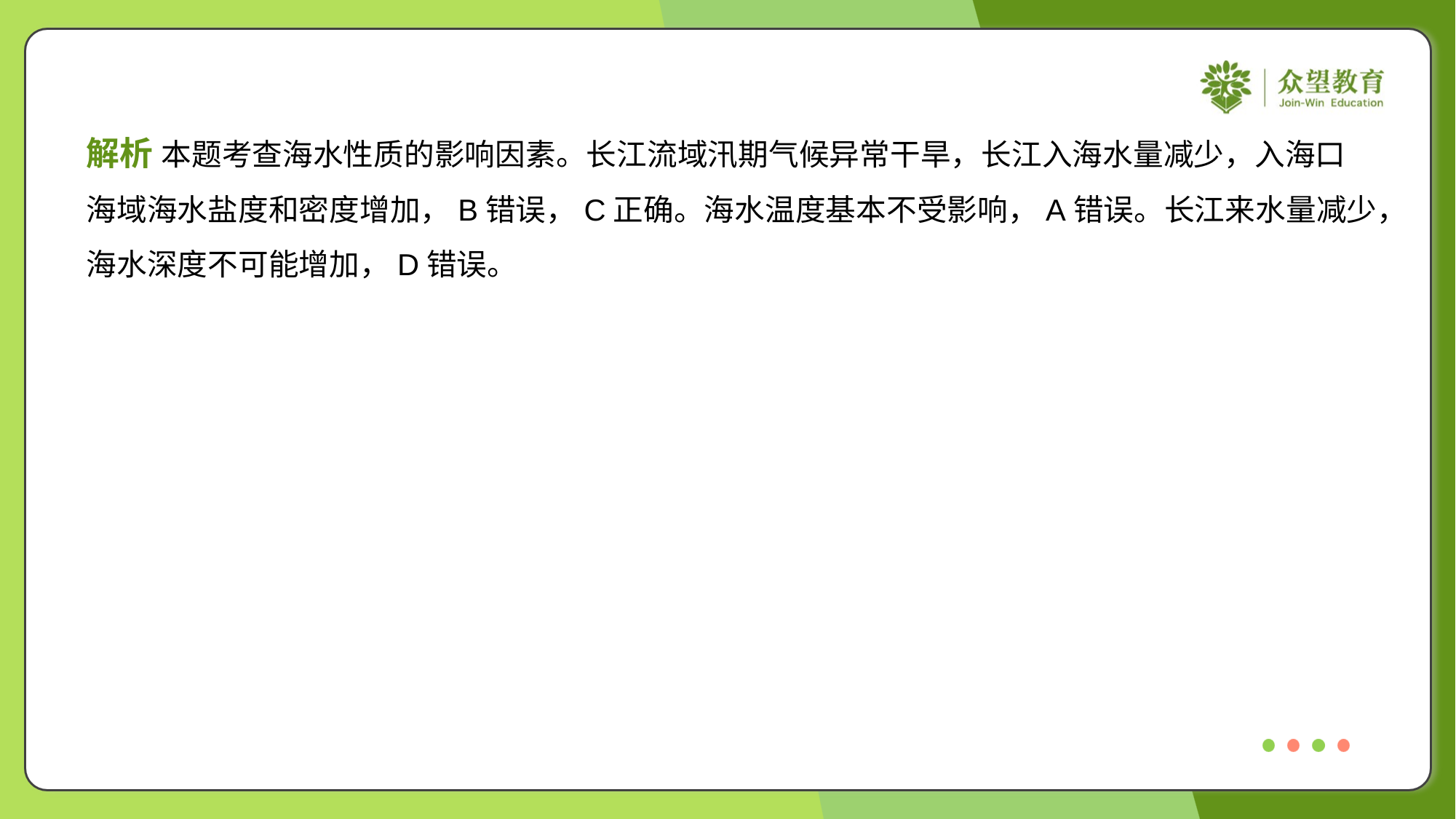

解析 本题考查海水性质的影响因素。长江流域汛期气候异常干旱，长江入海水量减少，入海口
海域海水盐度和密度增加，B错误，C正确。海水温度基本不受影响，A错误。长江来水量减少，
海水深度不可能增加，D错误。